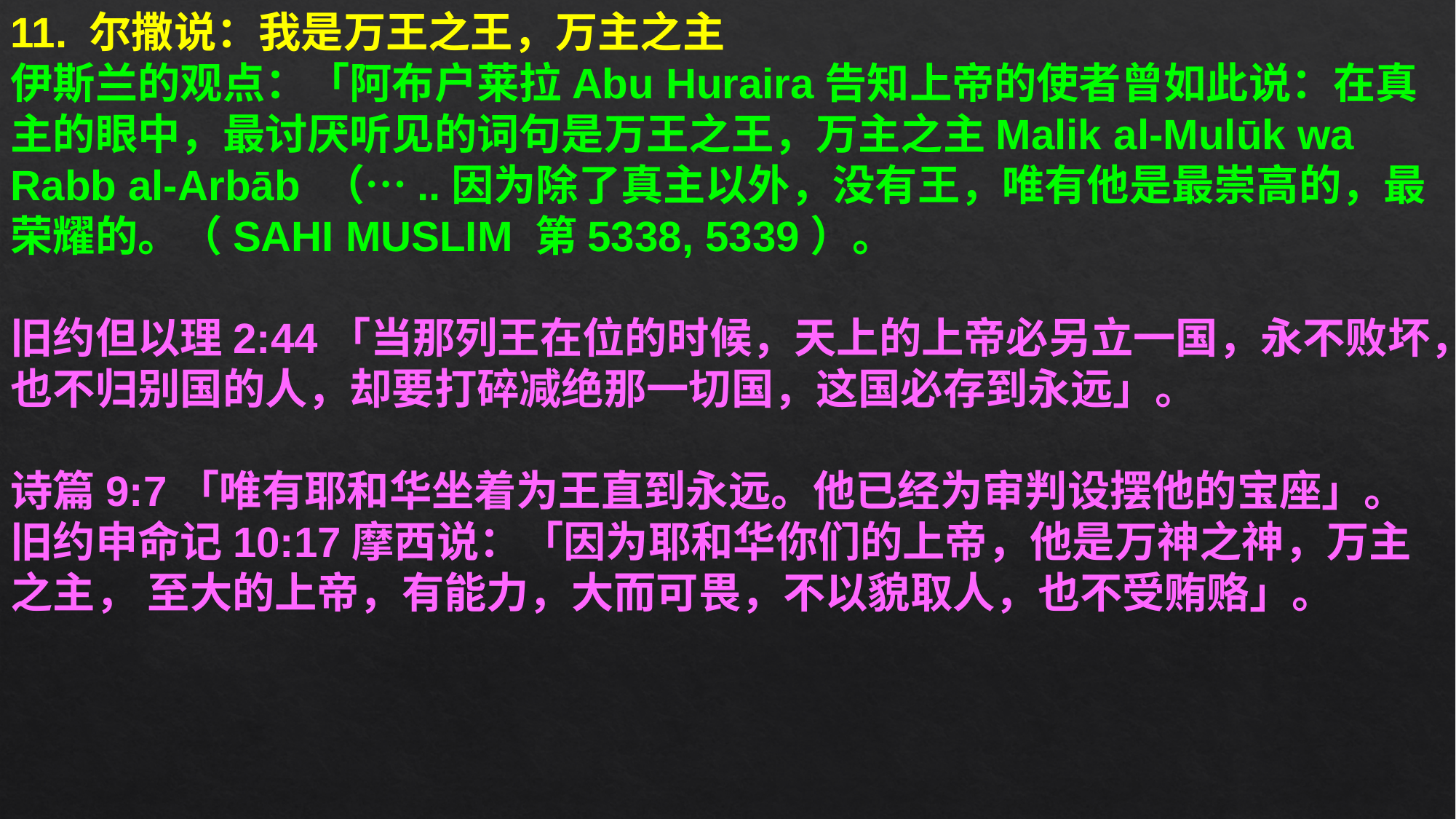

11. 尔撒说：我是万王之王，万主之主
伊斯兰的观点：「阿布户莱拉Abu Huraira告知上帝的使者曾如此说：在真主的眼中，最讨厌听见的词句是万王之王，万主之主Malik al-Mulūk wa Rabb al-Arbāb （…..因为除了真主以外，没有王，唯有他是最崇高的，最荣耀的。（SAHI MUSLIM 第5338, 5339）。

旧约但以理2:44「当那列王在位的时候，天上的上帝必另立一国，永不败坏，也不归别国的人，却要打碎减绝那一切国，这国必存到永远」。

诗篇9:7「唯有耶和华坐着为王直到永远。他已经为审判设摆他的宝座」。
旧约申命记10:17摩西说：「因为耶和华你们的上帝，他是万神之神，万主之主， 至大的上帝，有能力，大而可畏，不以貌取人，也不受贿赂」。